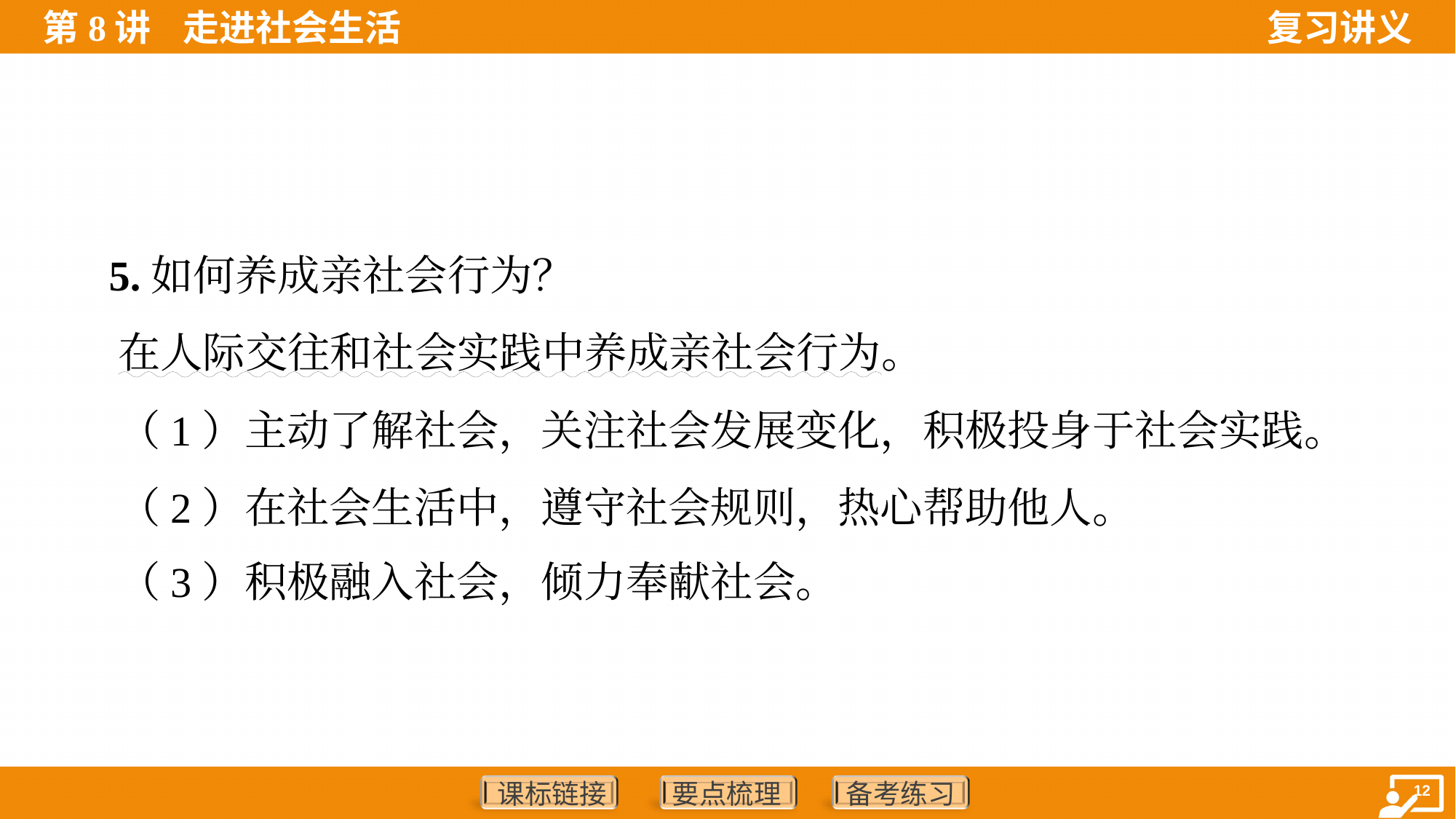

5.如何养成亲社会行为？
    在人际交往和社会实践中养成亲社会行为。
    （1）主动了解社会，关注社会发展变化，积极投身于社会实践。
    （2）在社会生活中，遵守社会规则，热心帮助他人。
    （3）积极融入社会，倾力奉献社会。